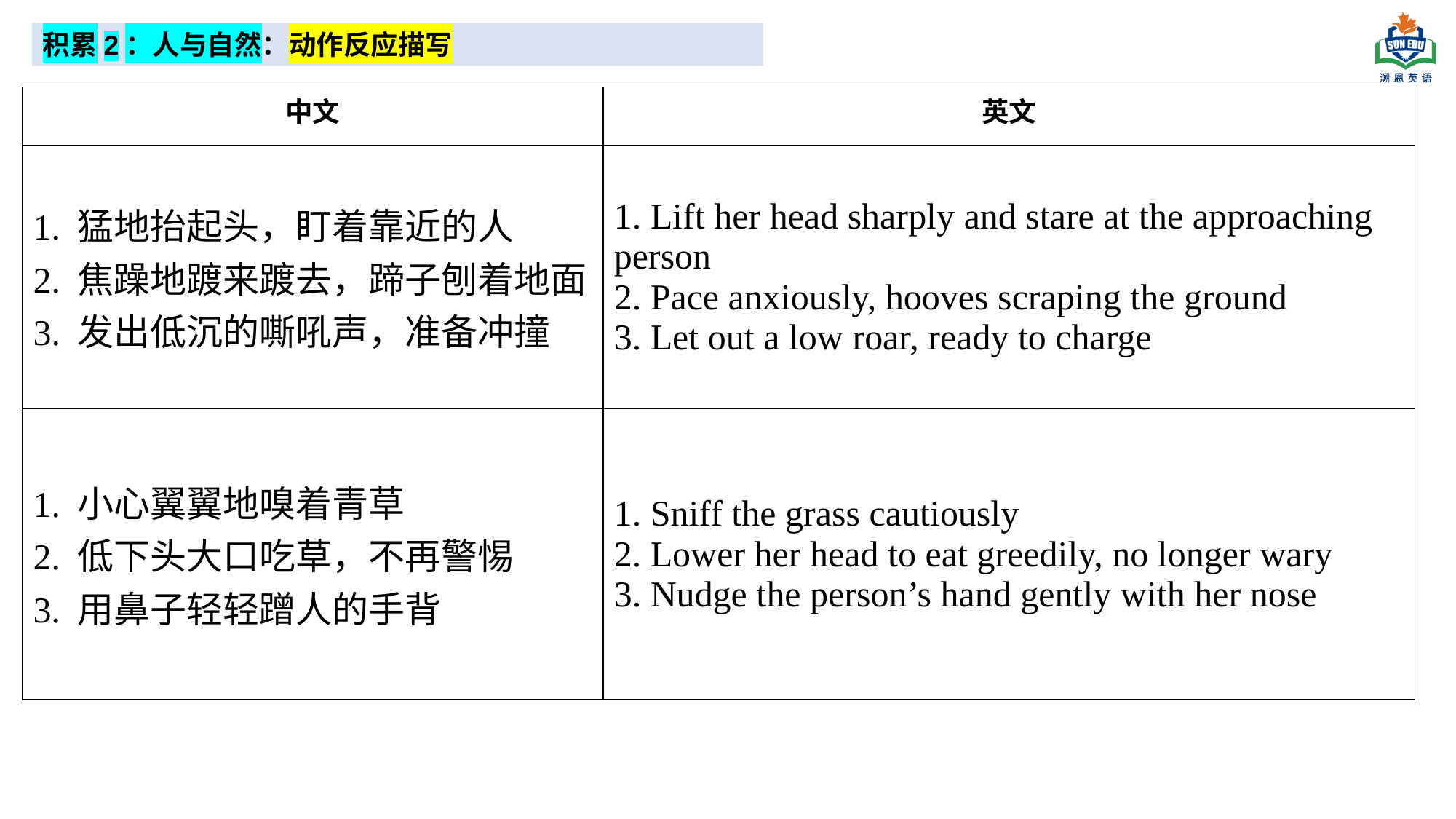

积累2：人与自然：动作反应描写
| 中文 | 英文 |
| --- | --- |
| 1. 猛地抬起头，盯着靠近的人 2. 焦躁地踱来踱去，蹄子刨着地面 3. 发出低沉的嘶吼声，准备冲撞 | 1. Lift her head sharply and stare at the approaching person 2. Pace anxiously, hooves scraping the ground 3. Let out a low roar, ready to charge |
| 1. 小心翼翼地嗅着青草 2. 低下头大口吃草，不再警惕 3. 用鼻子轻轻蹭人的手背 | 1. Sniff the grass cautiously 2. Lower her head to eat greedily, no longer wary 3. Nudge the person’s hand gently with her nose |